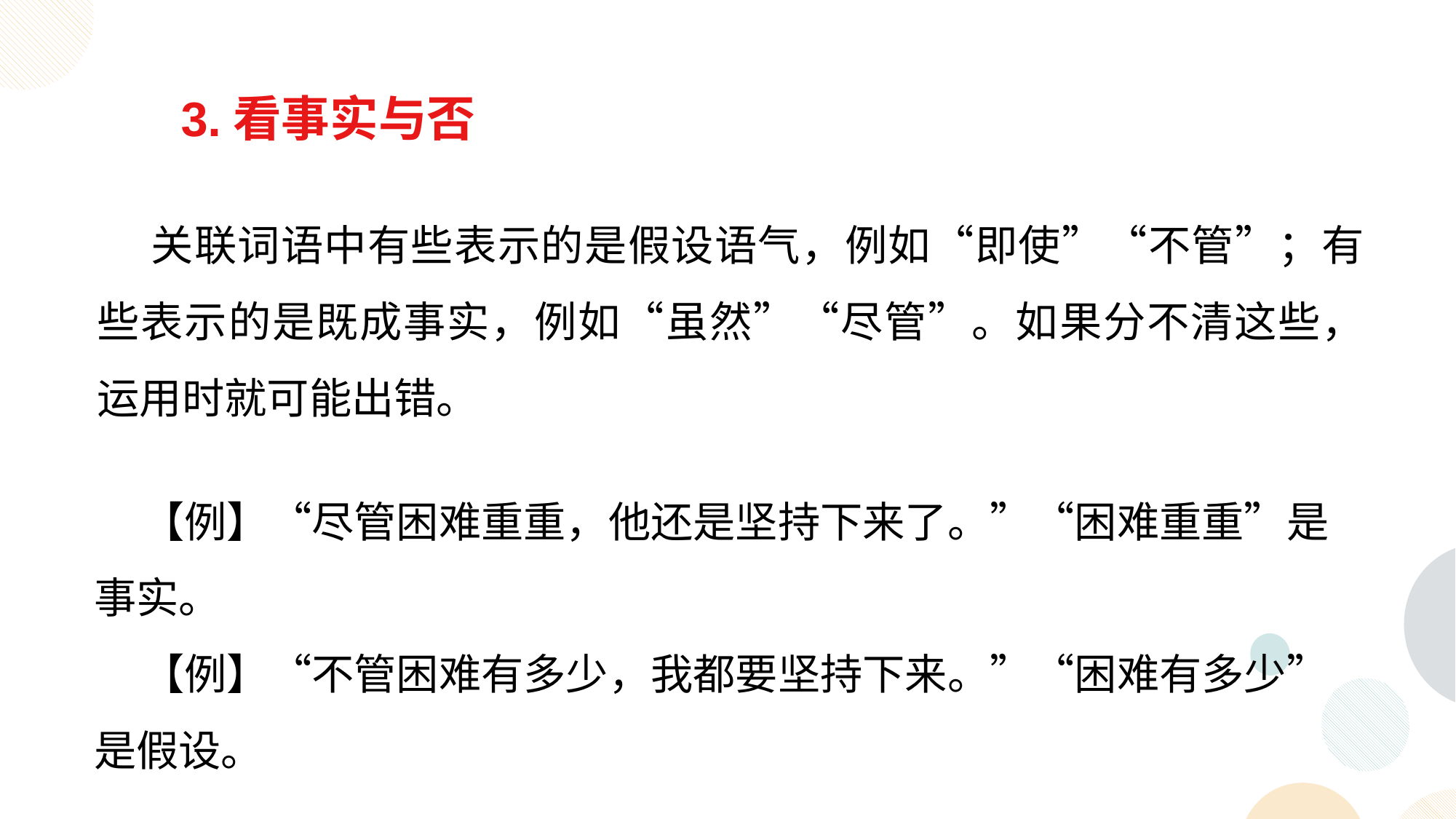

3.看事实与否
    关联词语中有些表示的是假设语气，例如“即使”“不管”；有些表示的是既成事实，例如“虽然”“尽管”。如果分不清这些，运用时就可能出错。
    【例】“尽管困难重重，他还是坚持下来了。”“困难重重”是事实。
    【例】“不管困难有多少，我都要坚持下来。”“困难有多少”是假设。